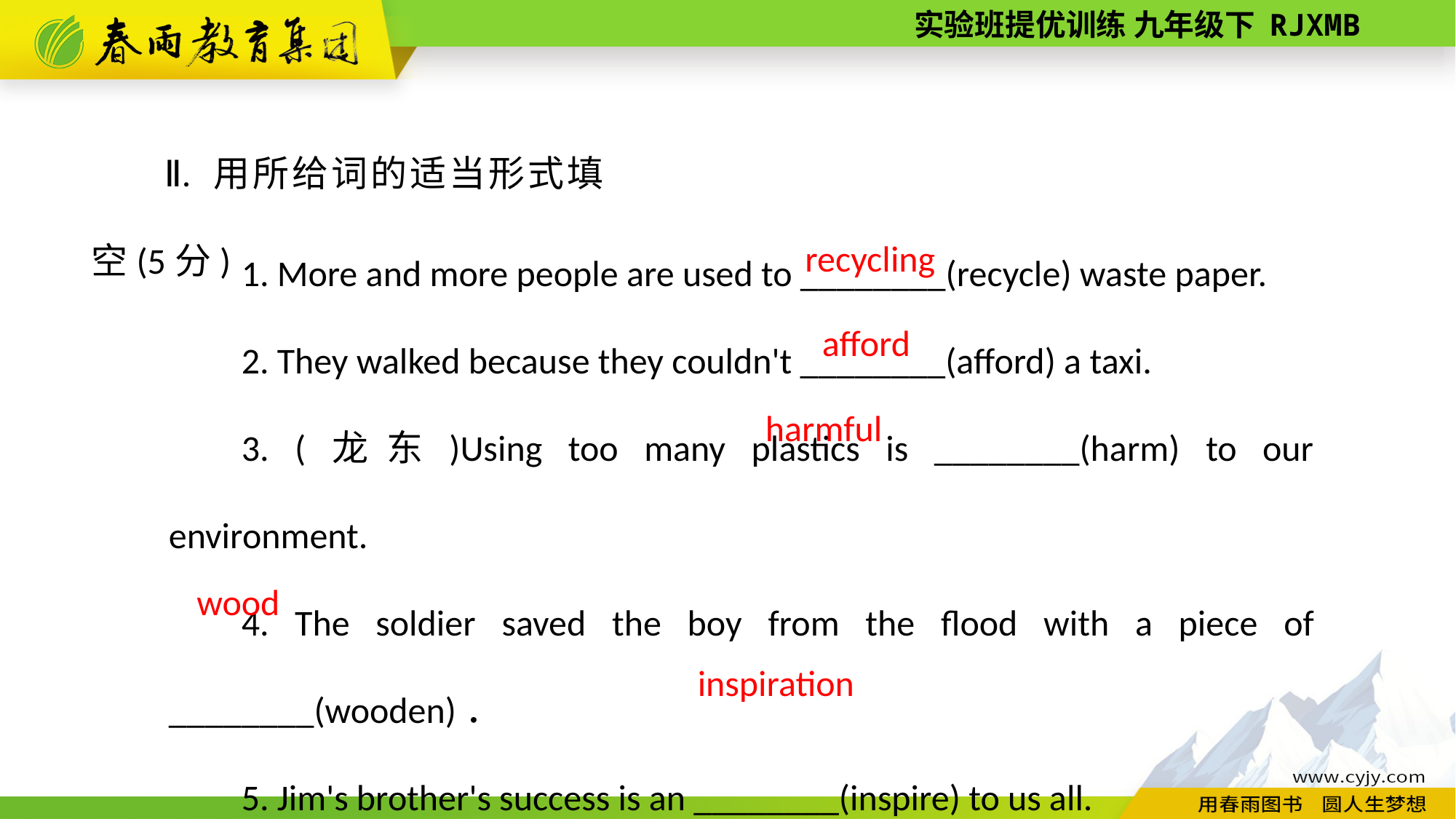

Ⅱ. 用所给词的适当形式填空(5分)
1. More and more people are used to ________(recycle) waste paper.
2. They walked because they couldn't ________(afford) a taxi.
3. (龙东)Using too many plastics is ________(harm) to our environment.
4. The soldier saved the boy from the flood with a piece of ________(wooden)．
5. Jim's brother's success is an ________(inspire) to us all.
 recycling
afford
harmful
wood
 inspiration